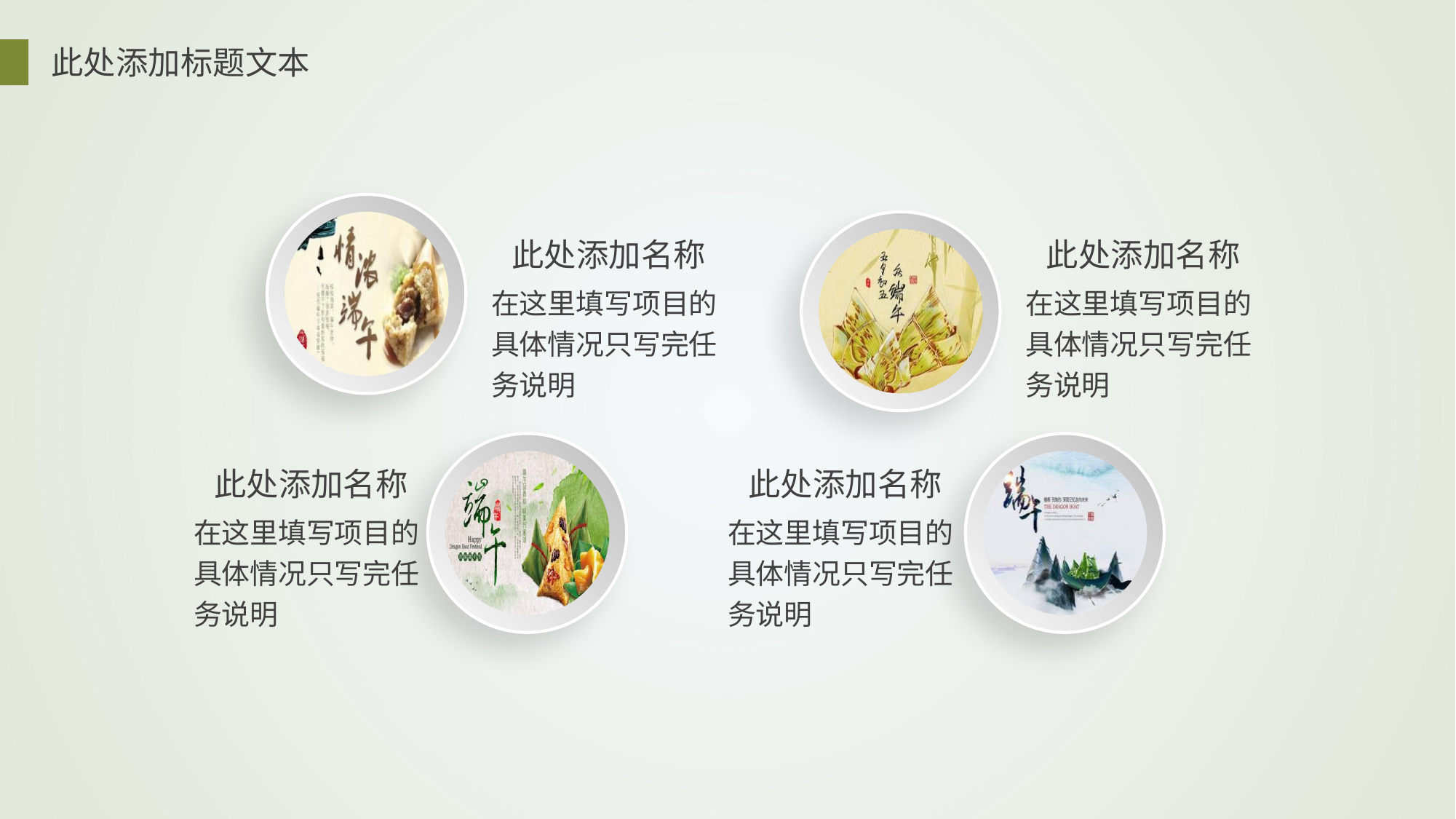

此处添加标题文本

此处添加名称
在这里填写项目的具体情况只写完任务说明
此处添加名称
在这里填写项目的具体情况只写完任务说明

此处添加名称
在这里填写项目的具体情况只写完任务说明
此处添加名称
在这里填写项目的具体情况只写完任务说明